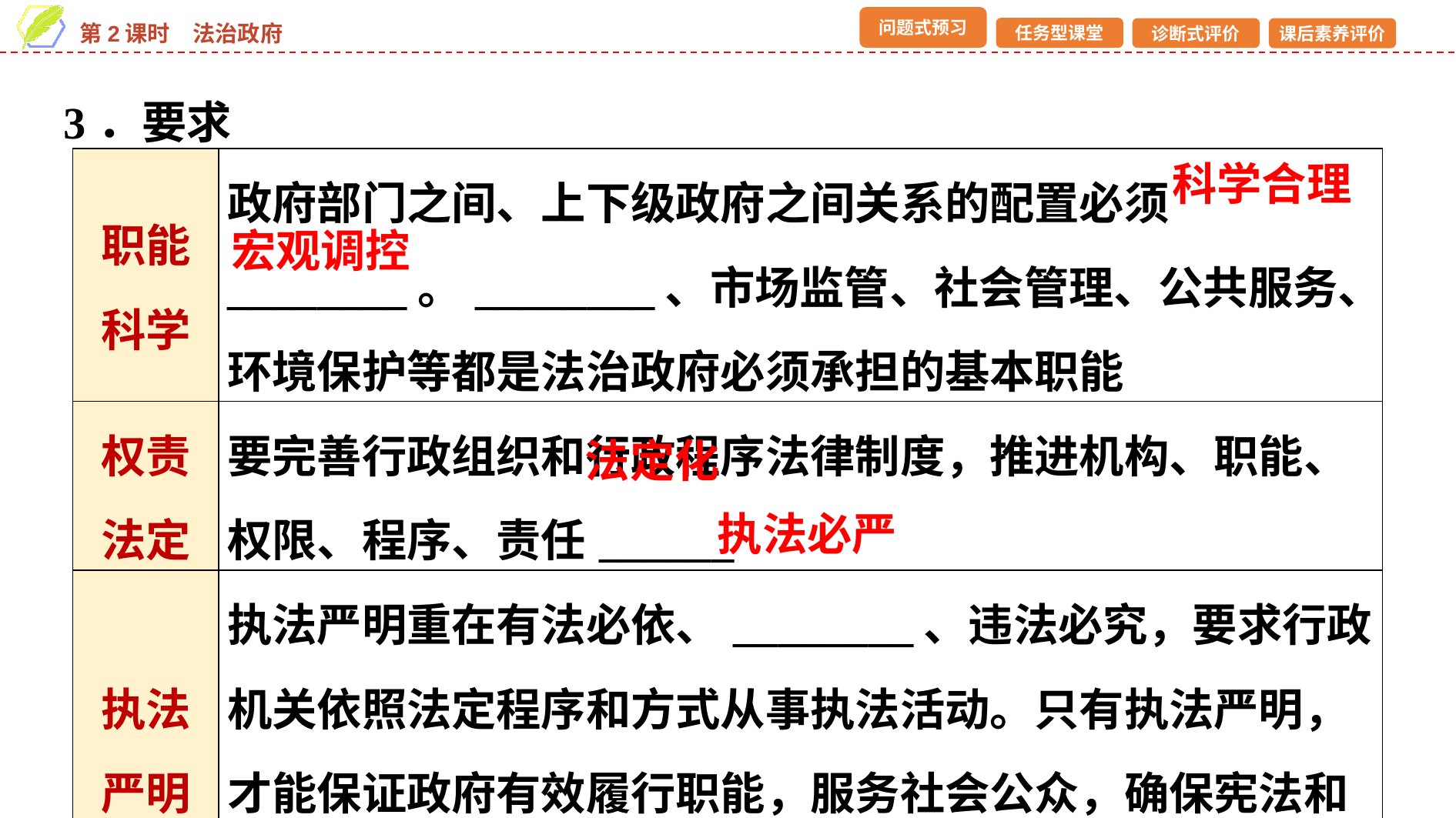

3．要求
| 职能 科学 | 政府部门之间、上下级政府之间关系的配置必须\_\_\_\_\_\_\_\_。\_\_\_\_\_\_\_\_、市场监管、社会管理、公共服务、环境保护等都是法治政府必须承担的基本职能 |
| --- | --- |
| 权责 法定 | 要完善行政组织和行政程序法律制度，推进机构、职能、权限、程序、责任\_\_\_\_\_\_ |
| 执法严明 | 执法严明重在有法必依、\_\_\_\_\_\_\_\_、违法必究，要求行政机关依照法定程序和方式从事执法活动。只有执法严明，才能保证政府有效履行职能，服务社会公众，确保宪法和法律的实施 |
科学合理
宏观调控
法定化
执法必严